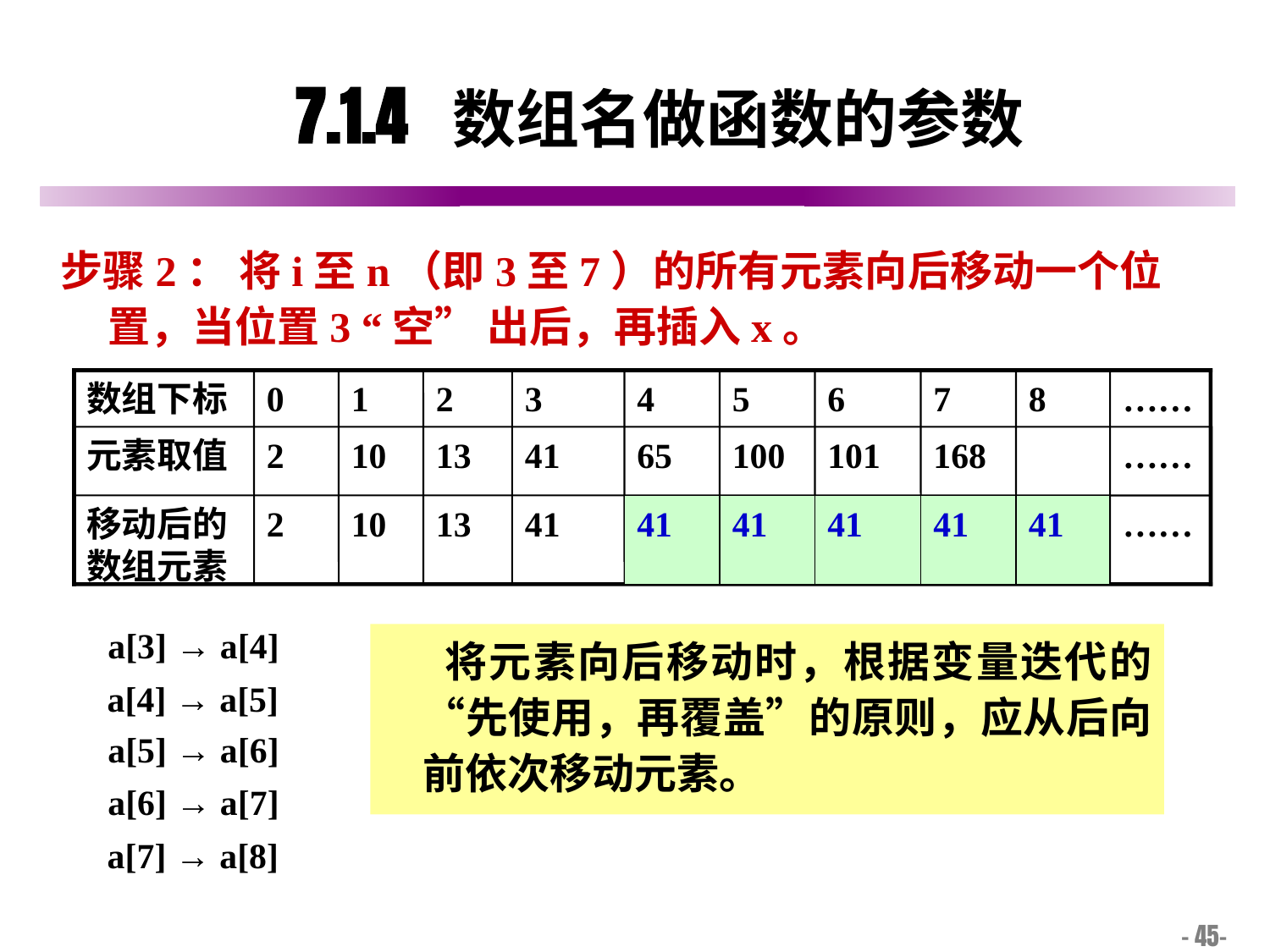

# 7.1.4  数组名做函数的参数
步骤2： 将i至n（即3至7）的所有元素向后移动一个位置，当位置3 “空” 出后，再插入x。
数组下标

0

1

2

3

4

5

6

7

8

……

元素取值

2
10
13
41
65
100
101
168

……
移动后的数组元素

2
10
13
41
65
100
101
168
……

41
41
41
41
41
a[3] → a[4]
     将元素向后移动时，根据变量迭代的“先使用，再覆盖”的原则，应从后向前依次移动元素。
a[4] → a[5]
a[5] → a[6]
a[6] → a[7]
a[7] → a[8]
 - 45-